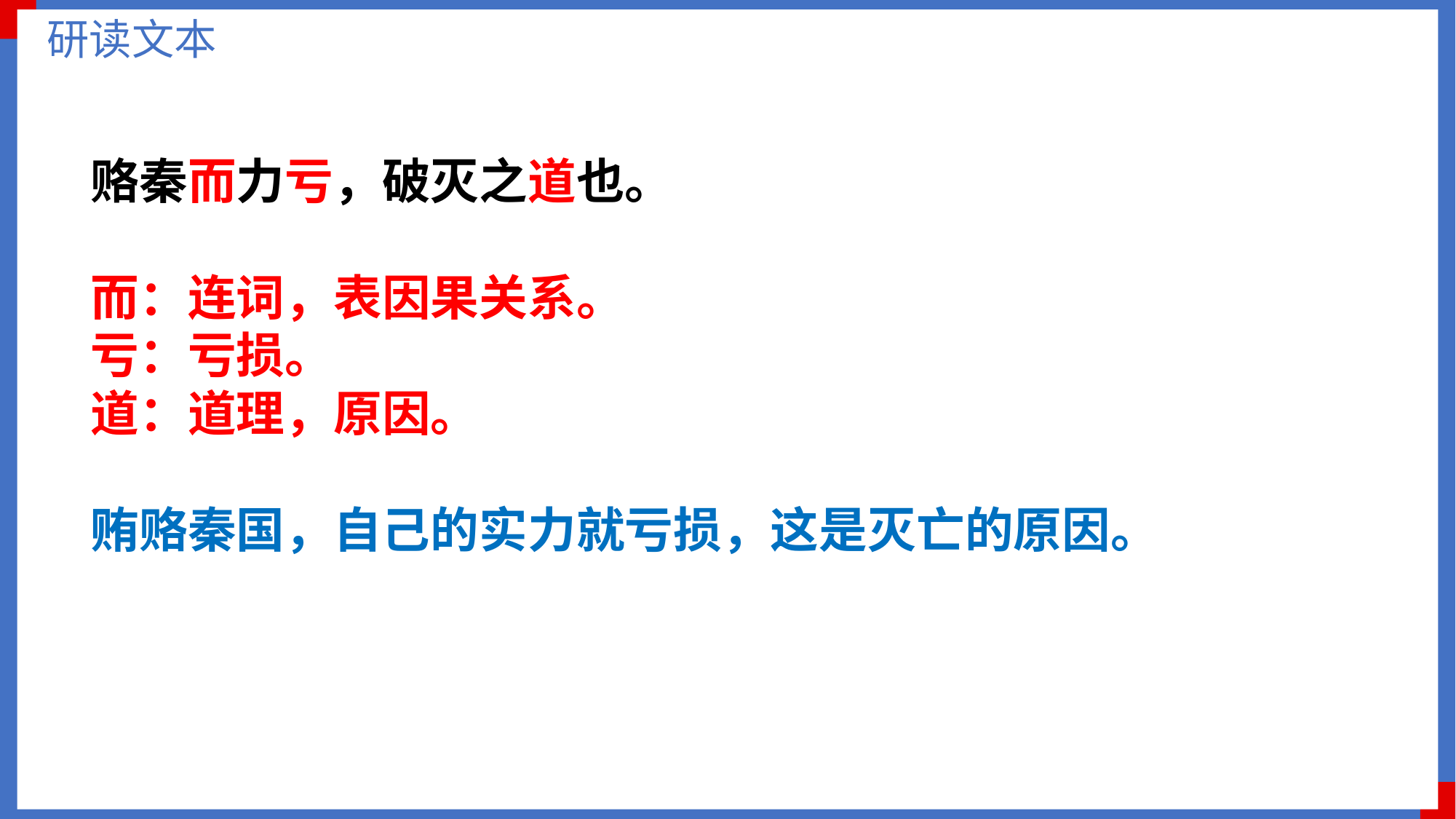

研读文本
赂秦而力亏，破灭之道也。

而：连词，表因果关系。
亏：亏损。
道：道理，原因。

贿赂秦国，自己的实力就亏损，这是灭亡的原因。